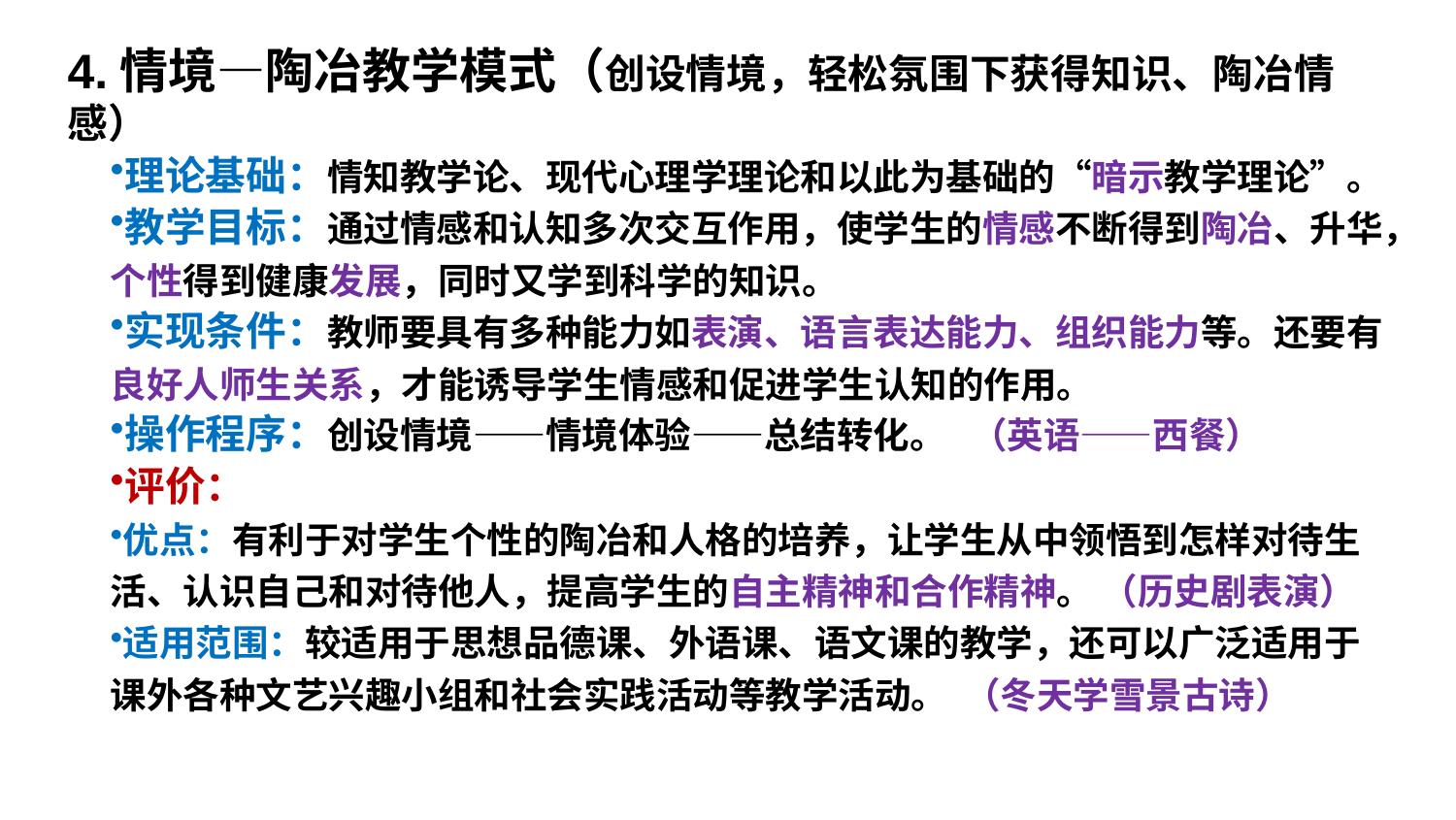

4.情境—陶冶教学模式（创设情境，轻松氛围下获得知识、陶冶情感）
理论基础：情知教学论、现代心理学理论和以此为基础的“暗示教学理论”。
教学目标：通过情感和认知多次交互作用，使学生的情感不断得到陶冶、升华，个性得到健康发展，同时又学到科学的知识。
实现条件：教师要具有多种能力如表演、语言表达能力、组织能力等。还要有良好人师生关系，才能诱导学生情感和促进学生认知的作用。
操作程序：创设情境——情境体验——总结转化。   （英语——西餐）
评价：
优点：有利于对学生个性的陶冶和人格的培养，让学生从中领悟到怎样对待生活、认识自己和对待他人，提高学生的自主精神和合作精神。 （历史剧表演）
适用范围：较适用于思想品德课、外语课、语文课的教学，还可以广泛适用于课外各种文艺兴趣小组和社会实践活动等教学活动。  （冬天学雪景古诗）